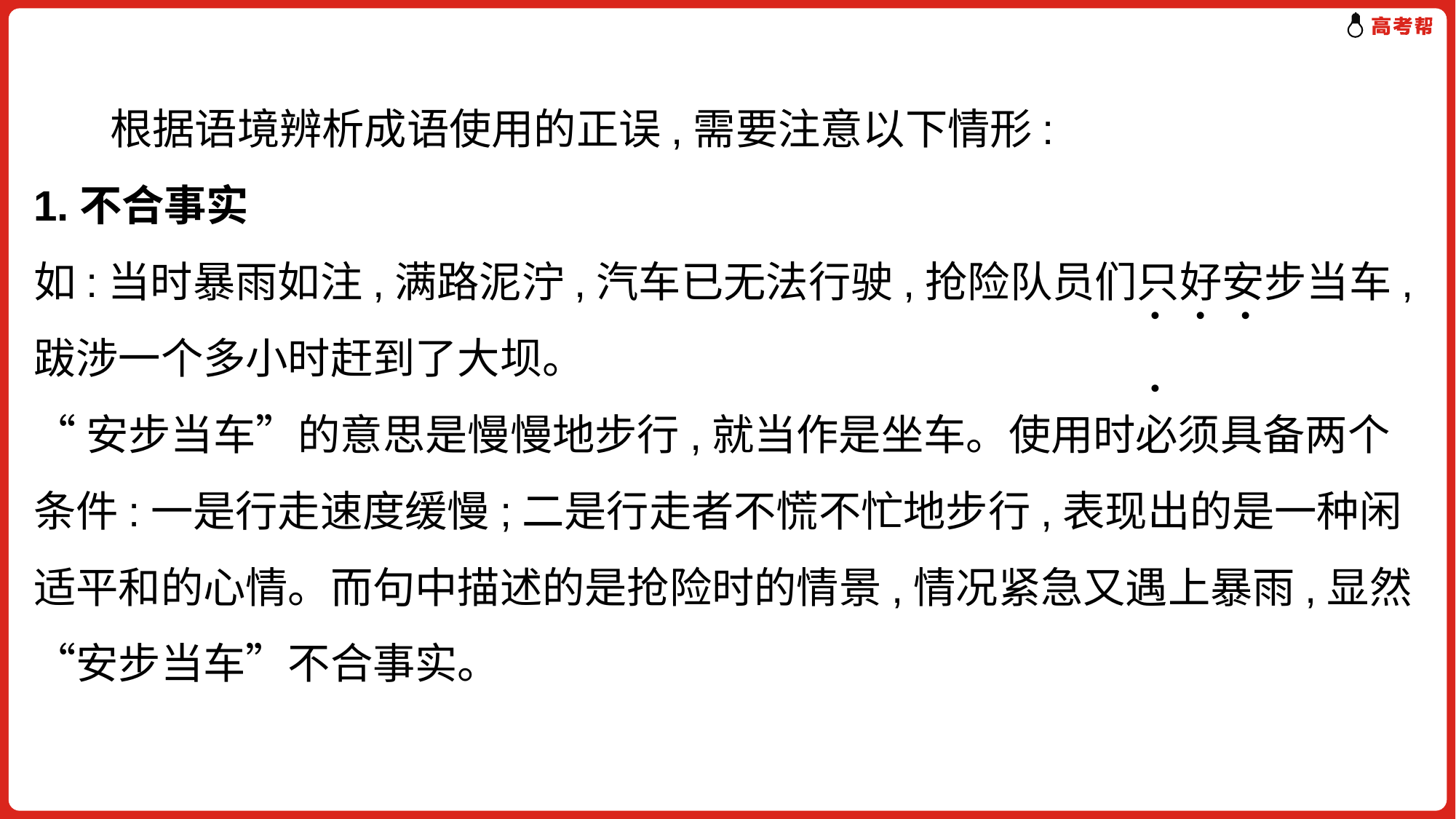

根据语境辨析成语使用的正误,需要注意以下情形:
1.不合事实
如:当时暴雨如注,满路泥泞,汽车已无法行驶,抢险队员们只好安步当车,跋涉一个多小时赶到了大坝。
“安步当车”的意思是慢慢地步行,就当作是坐车。使用时必须具备两个条件:一是行走速度缓慢;二是行走者不慌不忙地步行,表现出的是一种闲适平和的心情。而句中描述的是抢险时的情景,情况紧急又遇上暴雨,显然“安步当车”不合事实。

.  .  .  .